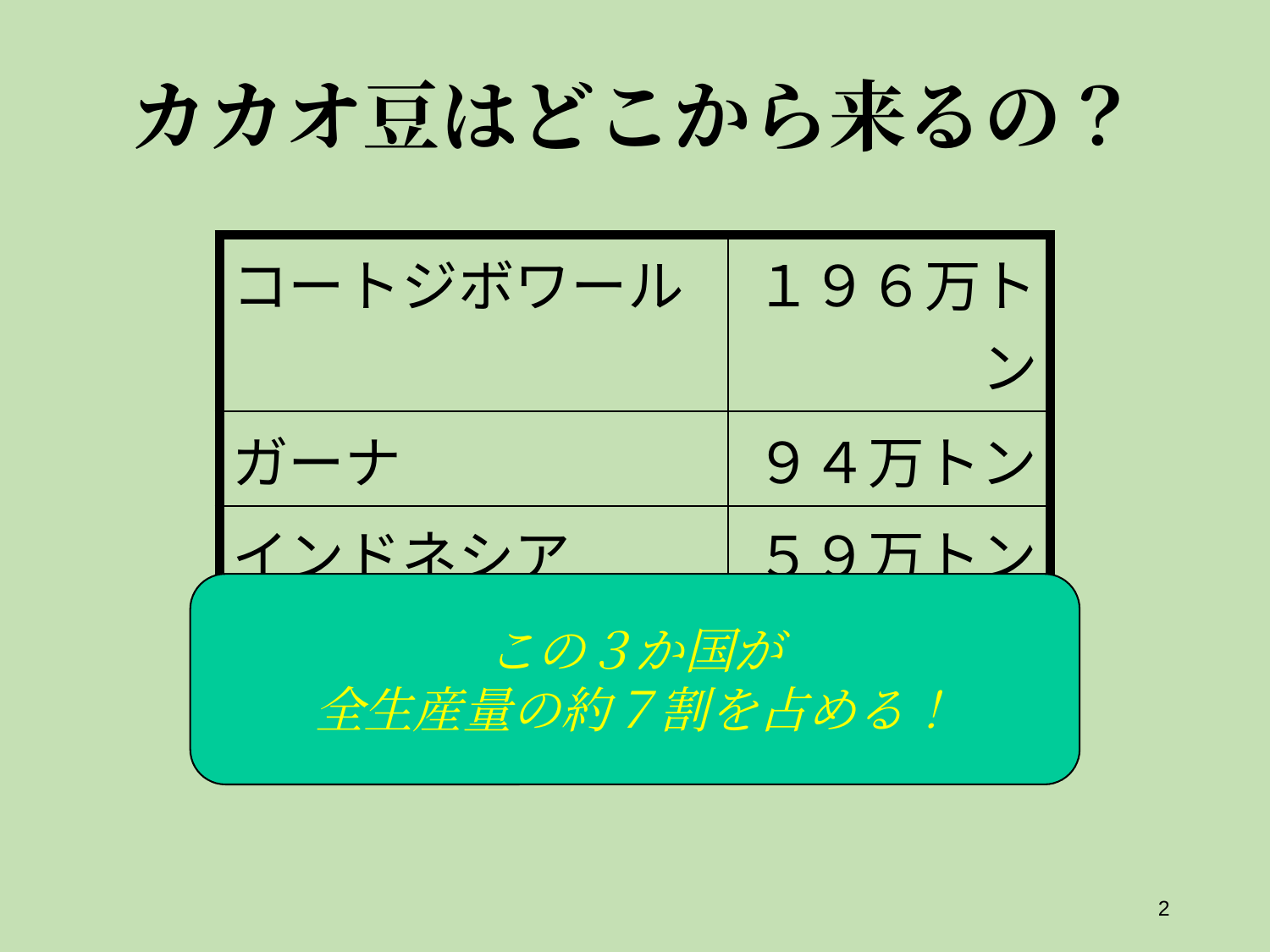

カカオ豆はどこから来るの？
| コートジボワール | １９６万トン |
| --- | --- |
| ガーナ | ９４万トン |
| インドネシア | ５９万トン |
この３か国が
全生産量の約７割を占める！
2